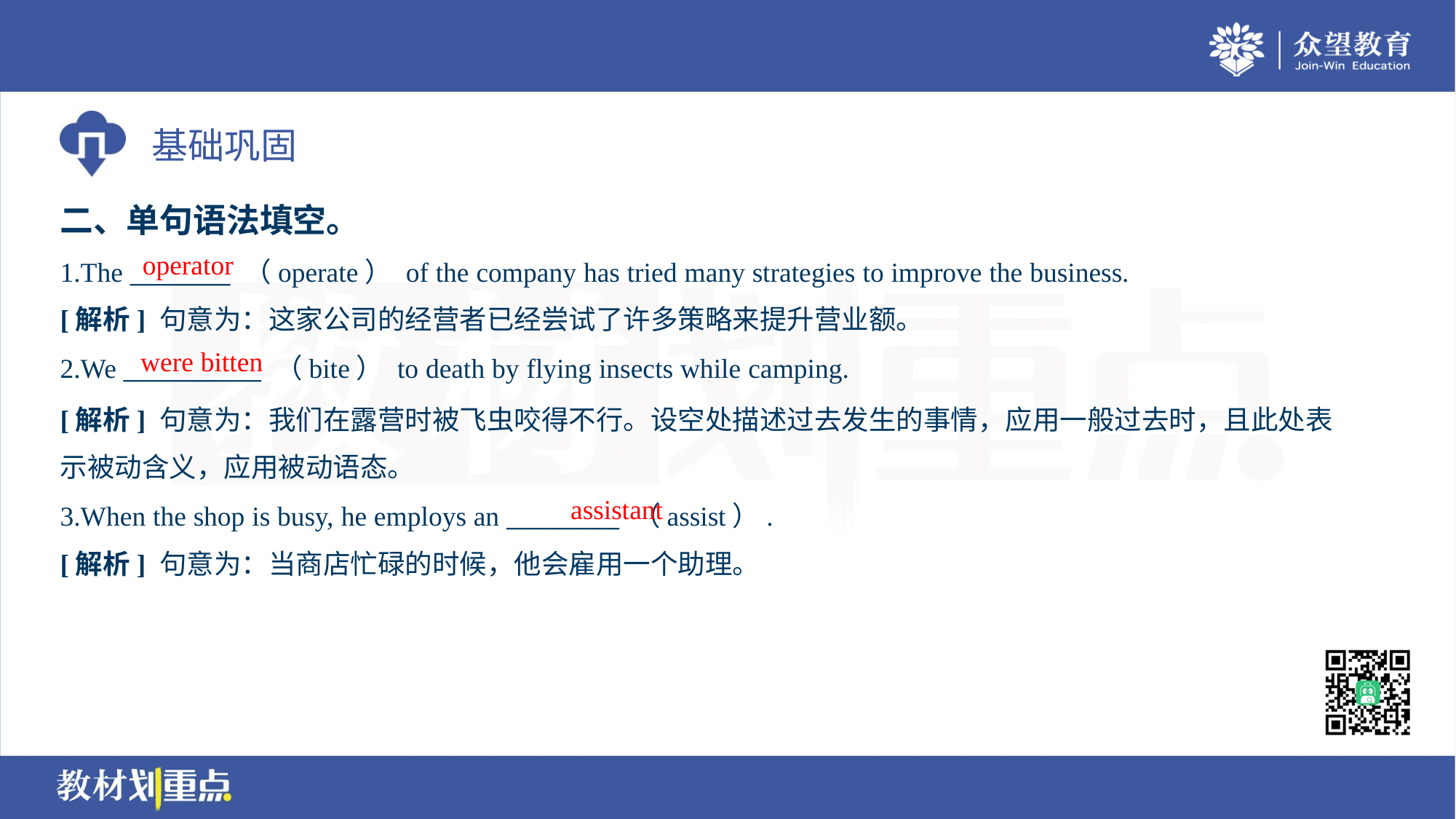

二、单句语法填空。
operator
1.The ________ （operate） of the company has tried many strategies to improve the business.
[解析] 句意为：这家公司的经营者已经尝试了许多策略来提升营业额。
were bitten
2.We ___________ （bite） to death by flying insects while camping.
[解析] 句意为：我们在露营时被飞虫咬得不行。设空处描述过去发生的事情，应用一般过去时，且此处表
示被动含义，应用被动语态。
assistant
3.When the shop is busy, he employs an _________ （assist）.
[解析] 句意为：当商店忙碌的时候，他会雇用一个助理。